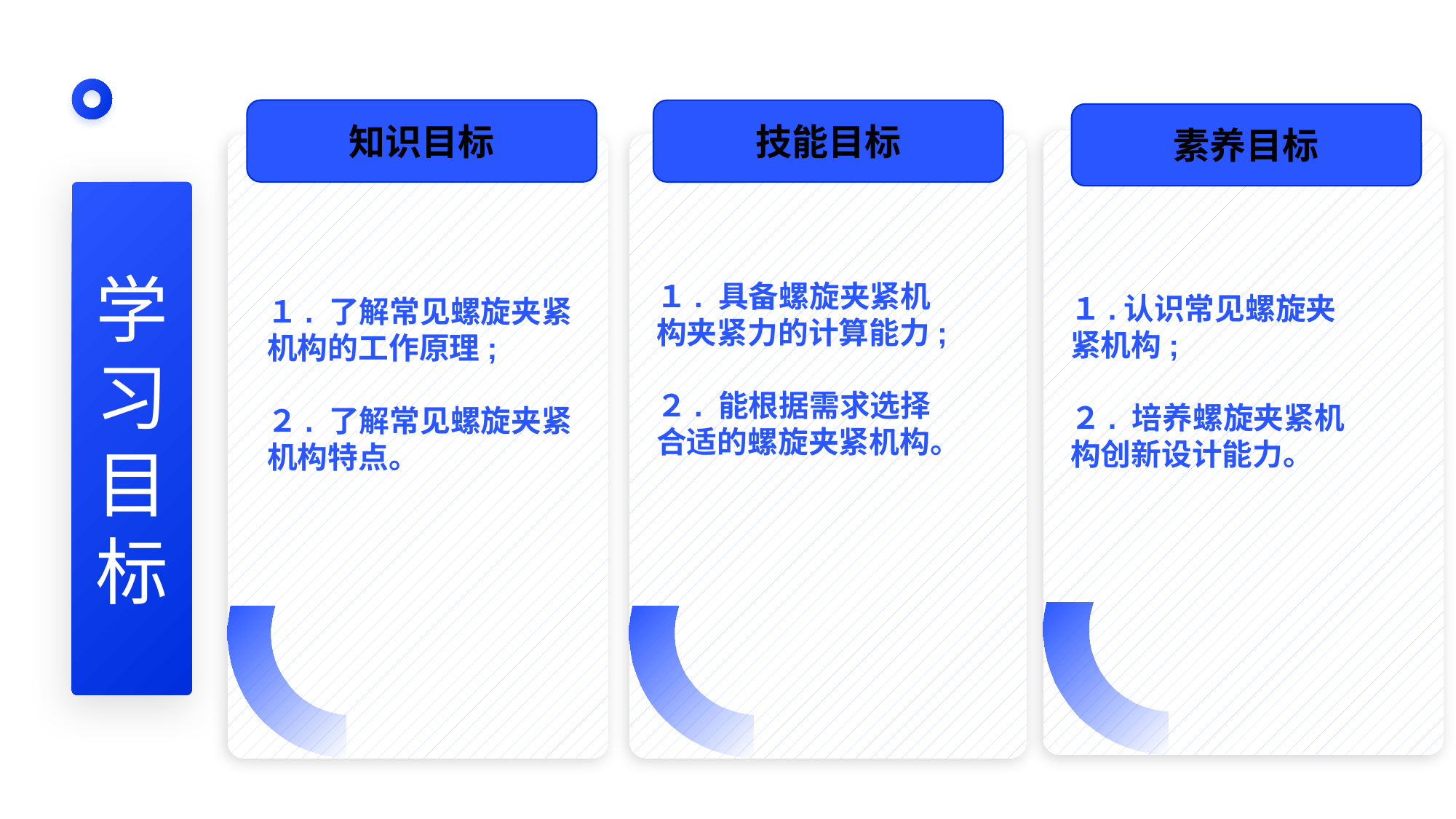

知识目标
技能目标
素养目标

１.认识常见螺旋夹紧机构;

２. 培养螺旋夹紧机构创新设计能力。

１. 具备螺旋夹紧机构夹紧力的计算能力;

２. 能根据需求选择合适的螺旋夹紧机构。

学
习
目
标
１. 了解常见螺旋夹紧机构的工作原理;

２. 了解常见螺旋夹紧机构特点。